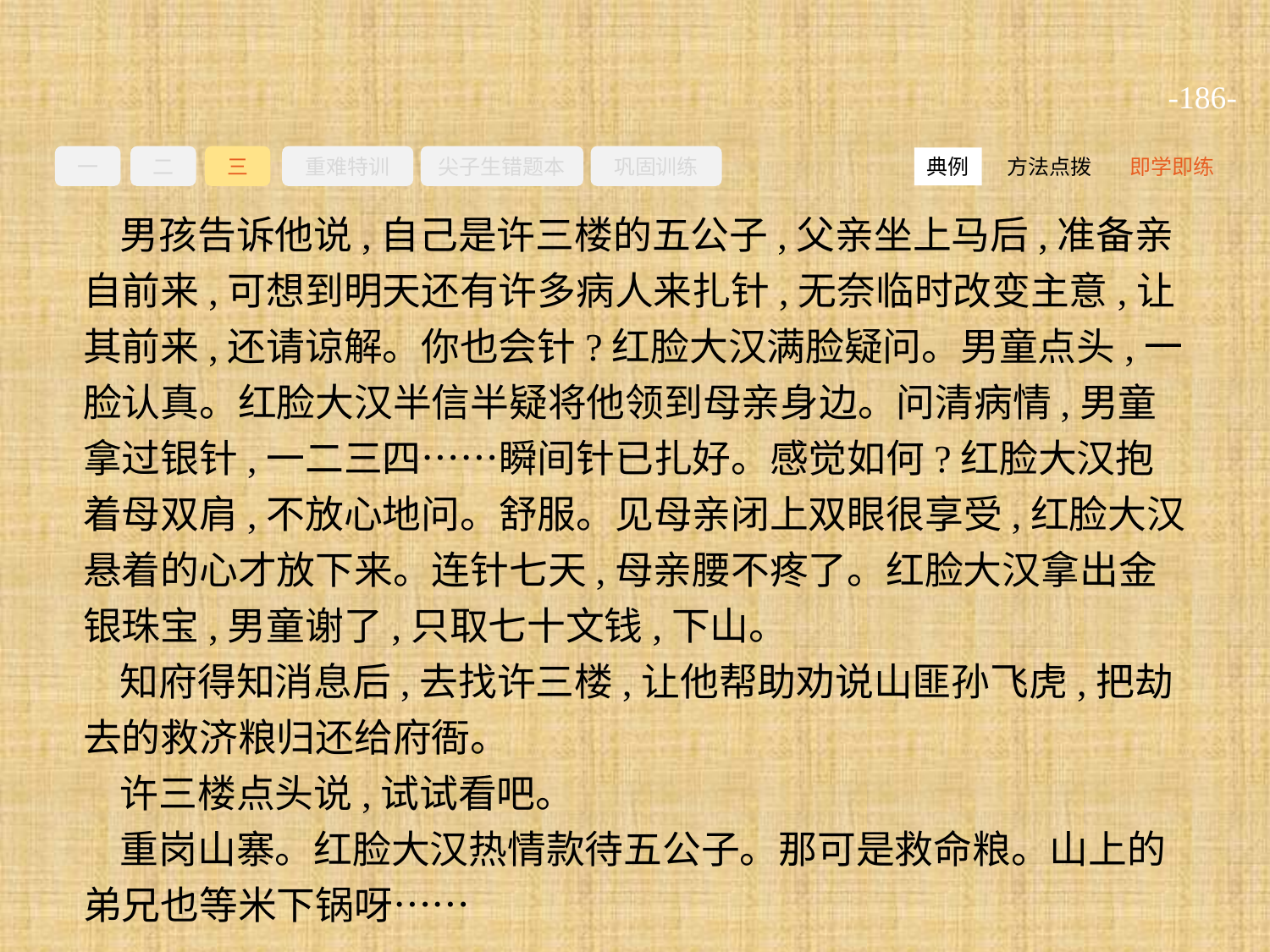

-186-
一
二
三
重难特训
尖子生错题本
巩固训练
方法点拨
即学即练
典例
男孩告诉他说,自己是许三楼的五公子,父亲坐上马后,准备亲自前来,可想到明天还有许多病人来扎针,无奈临时改变主意,让其前来,还请谅解。你也会针?红脸大汉满脸疑问。男童点头,一脸认真。红脸大汉半信半疑将他领到母亲身边。问清病情,男童拿过银针,一二三四……瞬间针已扎好。感觉如何?红脸大汉抱着母双肩,不放心地问。舒服。见母亲闭上双眼很享受,红脸大汉悬着的心才放下来。连针七天,母亲腰不疼了。红脸大汉拿出金银珠宝,男童谢了,只取七十文钱,下山。
知府得知消息后,去找许三楼,让他帮助劝说山匪孙飞虎,把劫去的救济粮归还给府衙。
许三楼点头说,试试看吧。
重岗山寨。红脸大汉热情款待五公子。那可是救命粮。山上的弟兄也等米下锅呀……